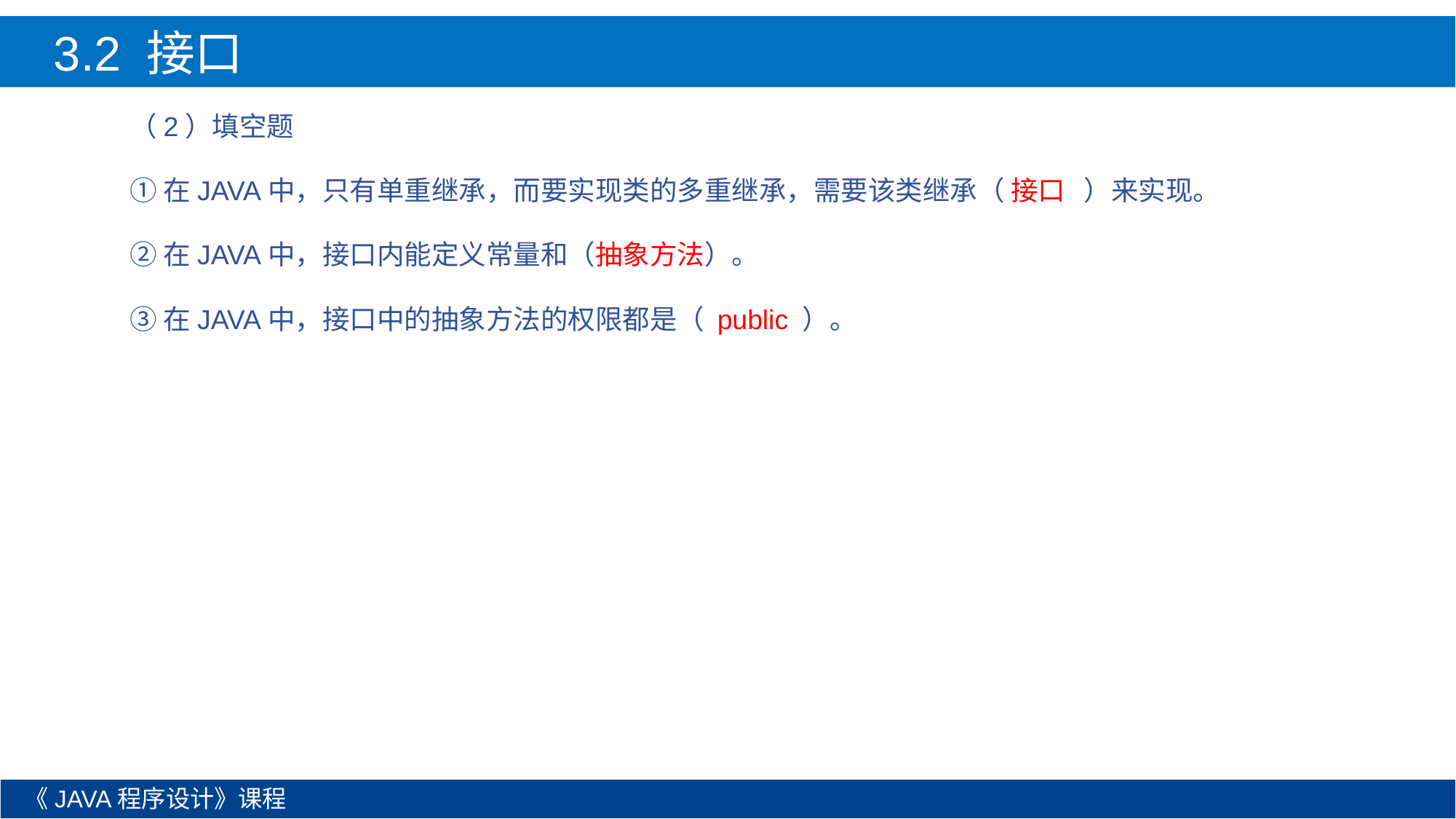

3.2 接口
（2）填空题
①在JAVA中，只有单重继承，而要实现类的多重继承，需要该类继承（ 接口   ）来实现。
②在JAVA中，接口内能定义常量和（抽象方法）。
③在JAVA中，接口中的抽象方法的权限都是（ public ）。
《JAVA程序设计》课程